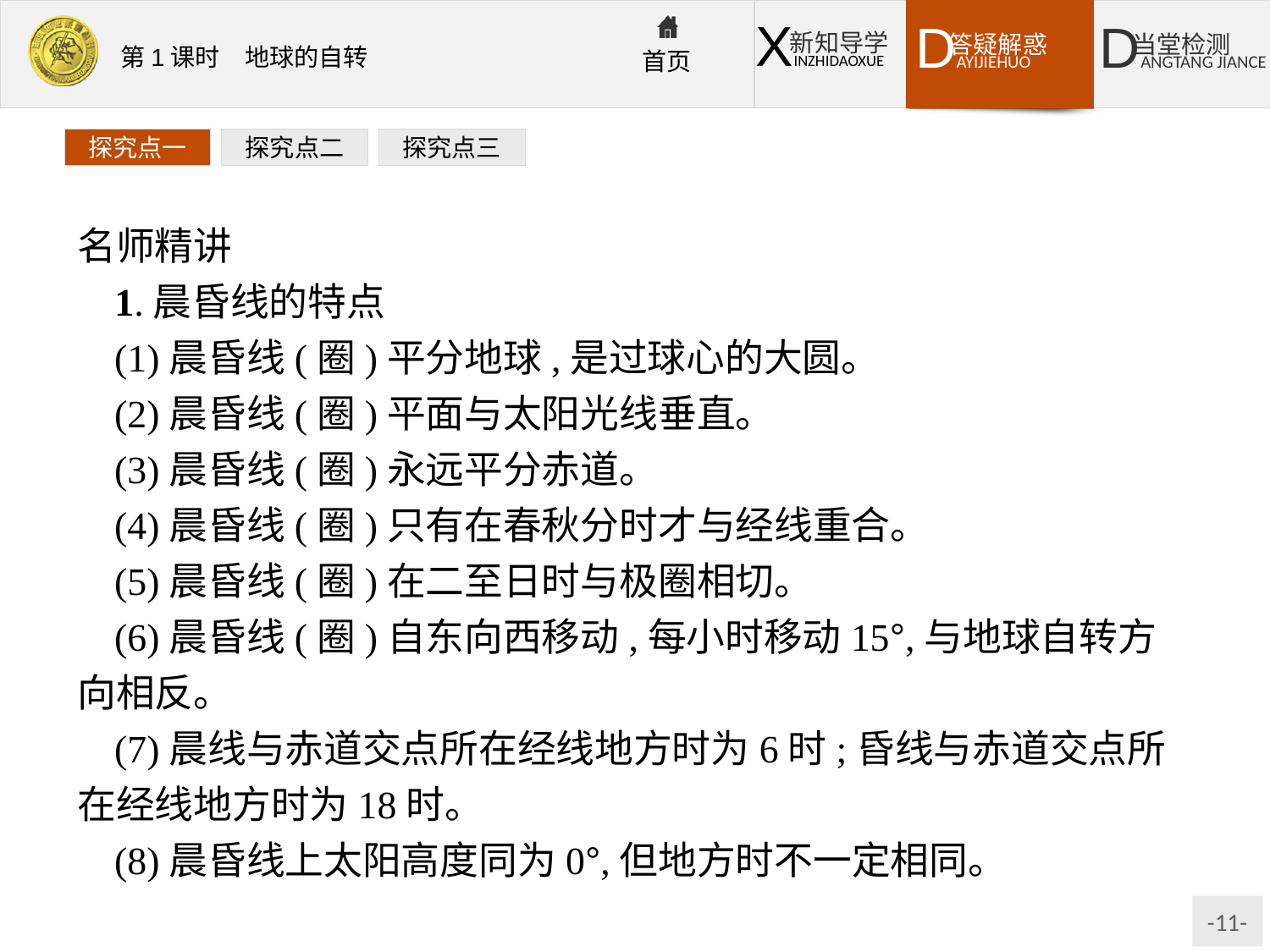

探究点一
探究点二
探究点三
名师精讲
1.晨昏线的特点
(1)晨昏线(圈)平分地球,是过球心的大圆。
(2)晨昏线(圈)平面与太阳光线垂直。
(3)晨昏线(圈)永远平分赤道。
(4)晨昏线(圈)只有在春秋分时才与经线重合。
(5)晨昏线(圈)在二至日时与极圈相切。
(6)晨昏线(圈)自东向西移动,每小时移动15°,与地球自转方向相反。
(7)晨线与赤道交点所在经线地方时为6时;昏线与赤道交点所在经线地方时为18时。
(8)晨昏线上太阳高度同为0°,但地方时不一定相同。